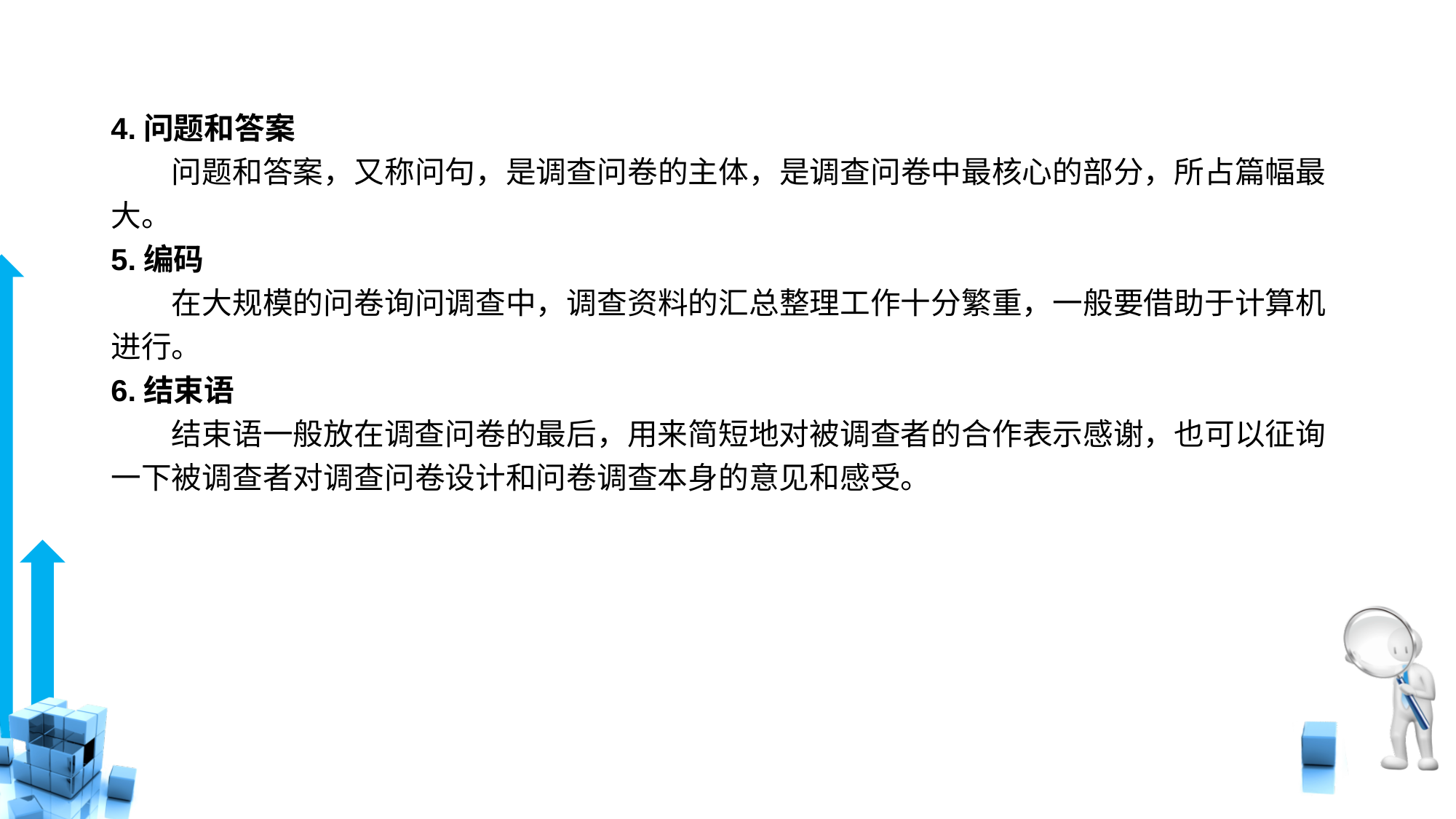

# 4.问题和答案
　　问题和答案，又称问句，是调查问卷的主体，是调查问卷中最核心的部分，所占篇幅最大。
5.编码
　　在大规模的问卷询问调查中，调查资料的汇总整理工作十分繁重，一般要借助于计算机进行。
6.结束语
　　结束语一般放在调查问卷的最后，用来简短地对被调查者的合作表示感谢，也可以征询一下被调查者对调查问卷设计和问卷调查本身的意见和感受。